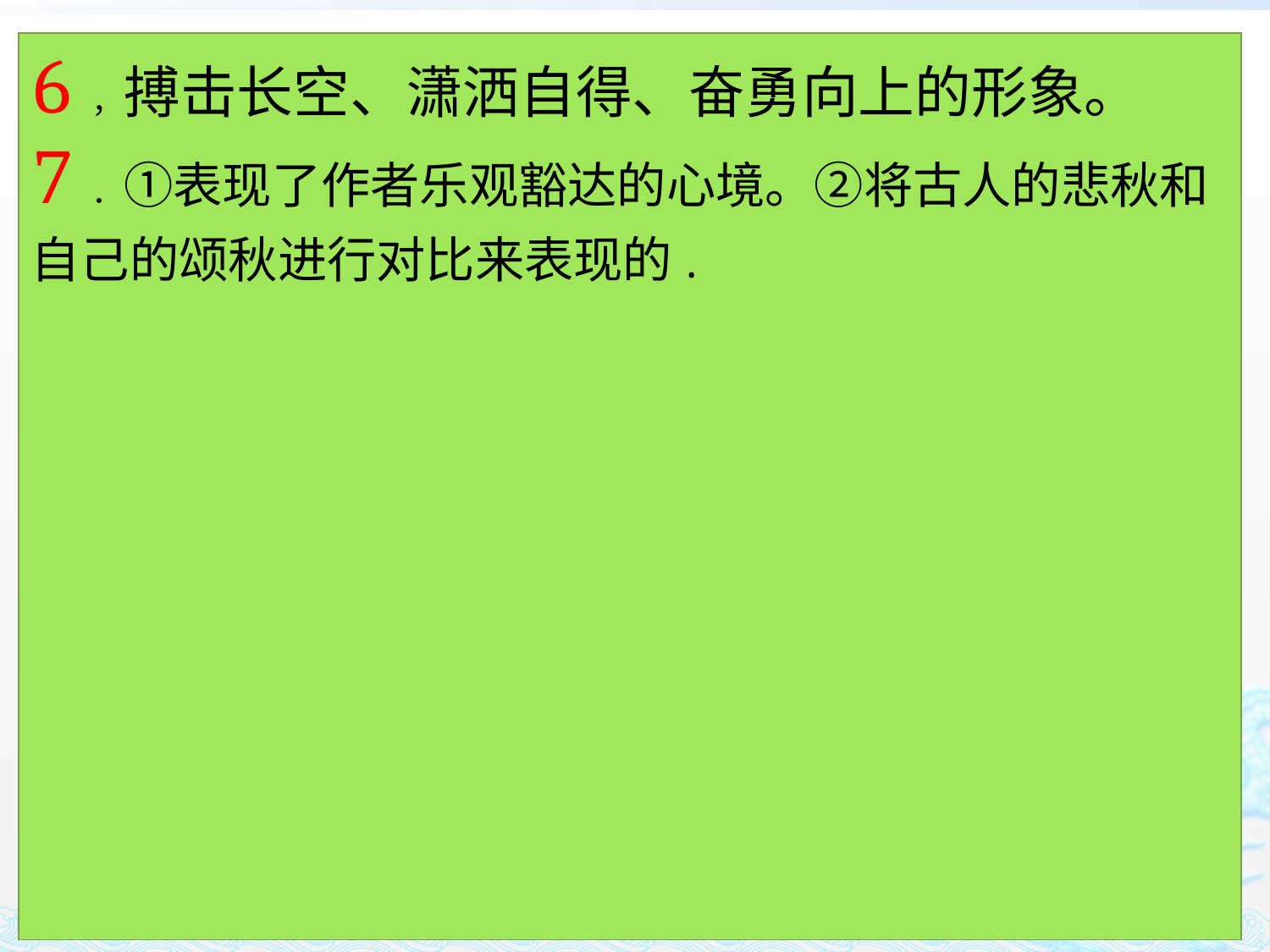

| 6，搏击长空、潇洒自得、奋勇向上的形象。    7．①表现了作者乐观豁达的心境。②将古人的悲秋和自己的颂秋进行对比来表现的. |
| --- |
#